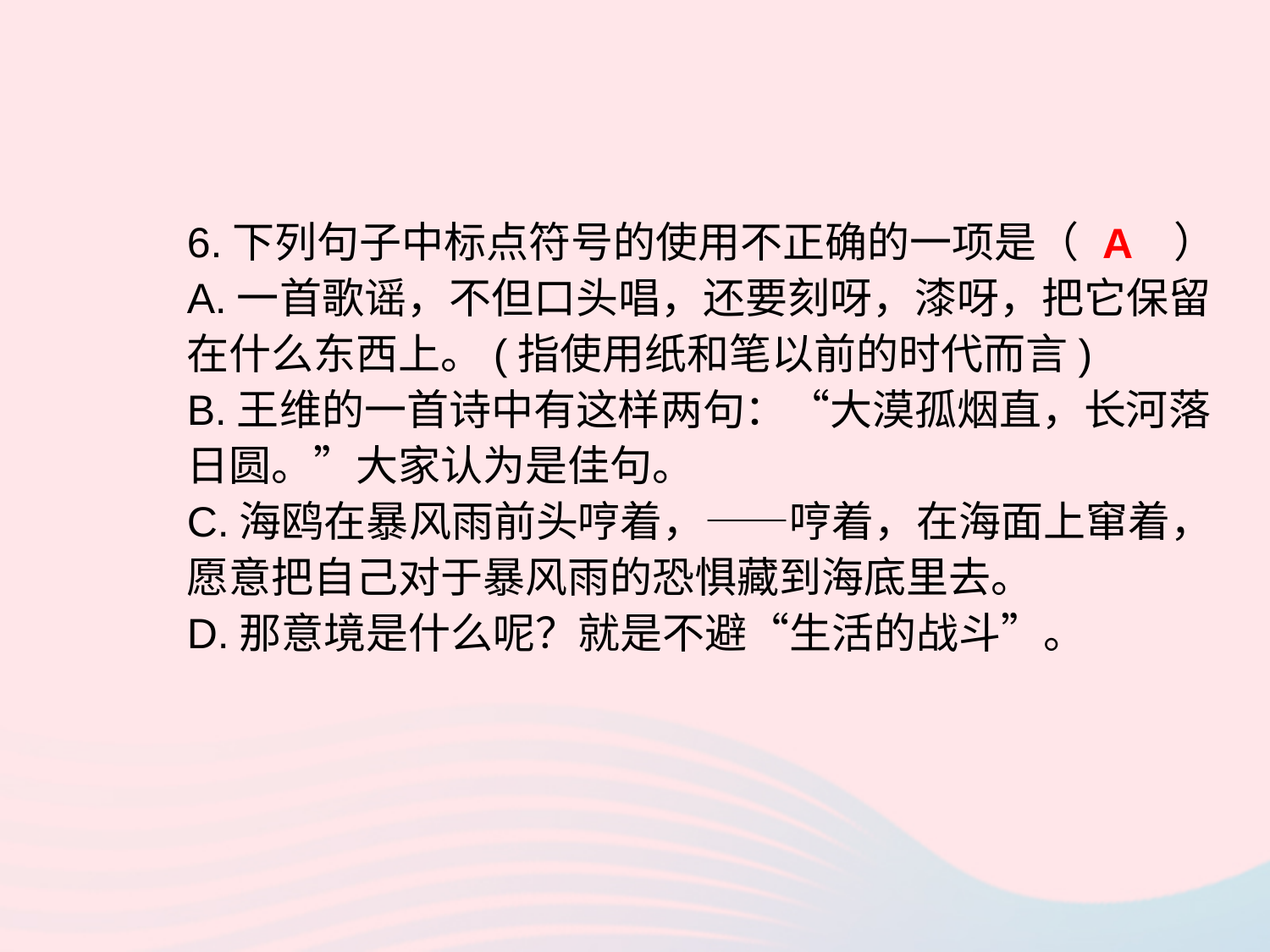

A
6.下列句子中标点符号的使用不正确的一项是（          ）
A.一首歌谣，不但口头唱，还要刻呀，漆呀，把它保留在什么东西上。(指使用纸和笔以前的时代而言)
B.王维的一首诗中有这样两句：“大漠孤烟直，长河落日圆。”大家认为是佳句。
C.海鸥在暴风雨前头哼着，——哼着，在海面上窜着，愿意把自己对于暴风雨的恐惧藏到海底里去。
D.那意境是什么呢？就是不避“生活的战斗”。